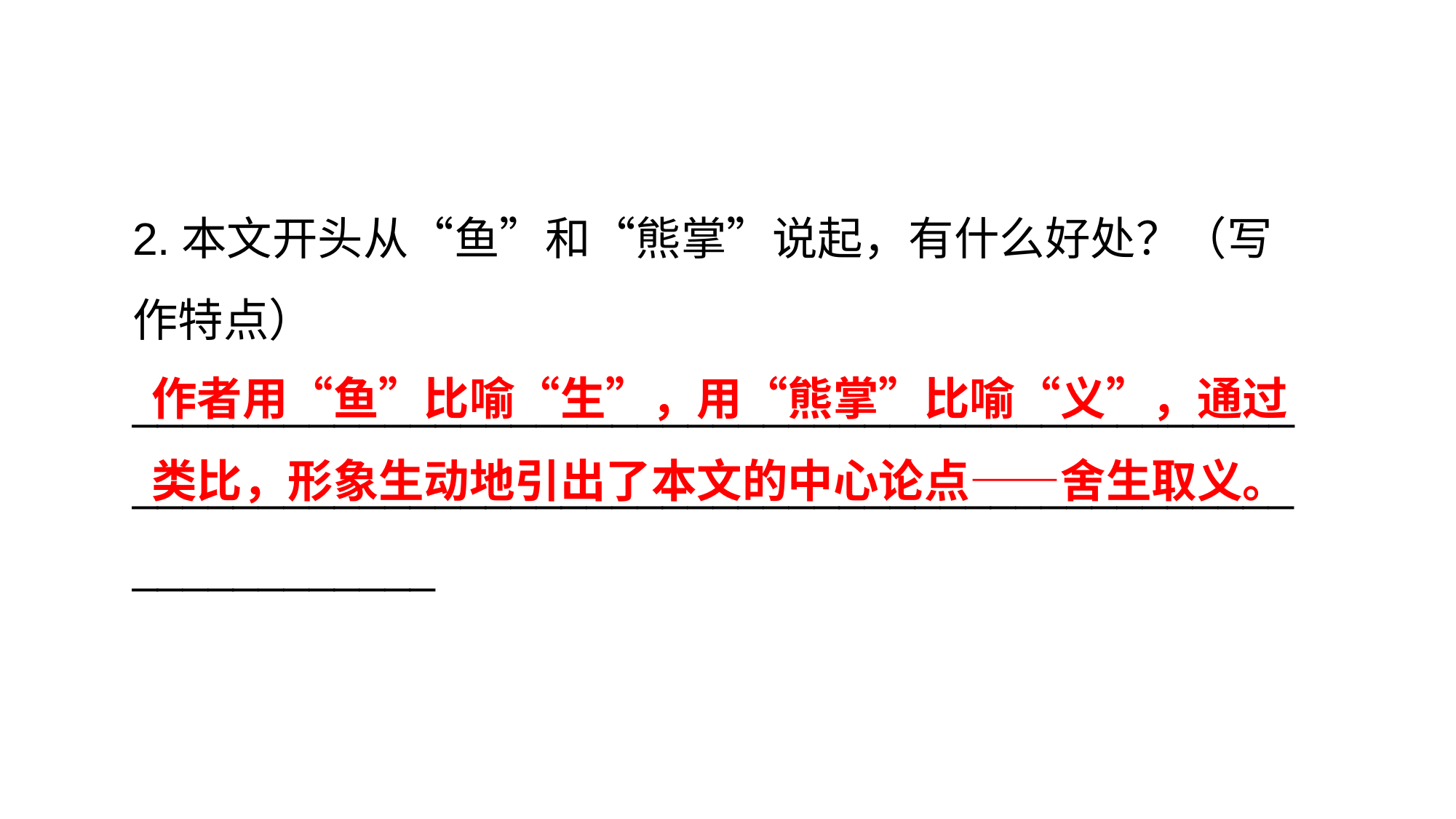

2.本文开头从“鱼”和“熊掌”说起，有什么好处？（写作特点）
________________________________________________________________________________________________________
作者用“鱼”比喻“生”，用“熊掌”比喻“义”，通过类比，形象生动地引出了本文的中心论点——舍生取义。